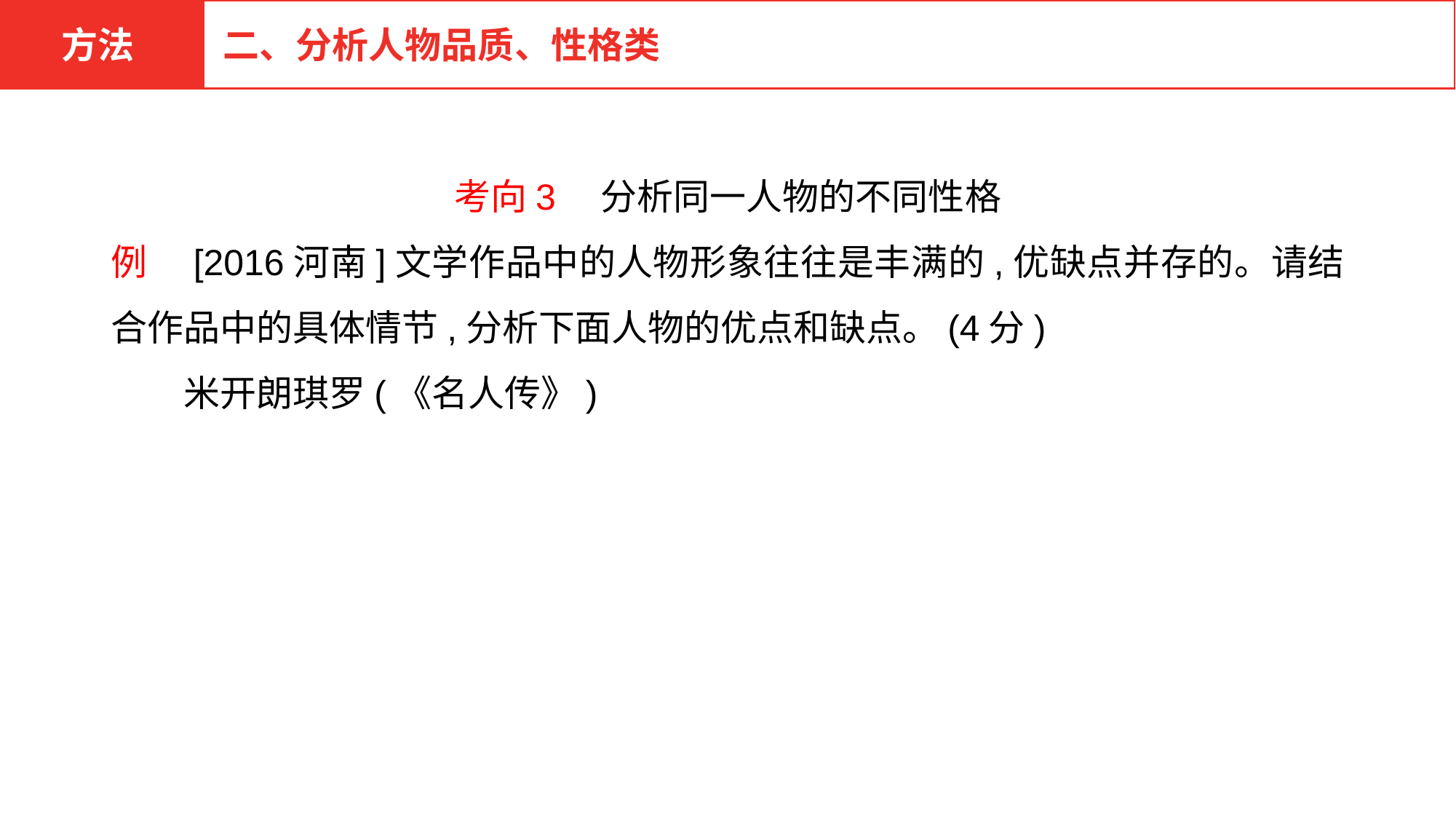

方法
二、分析人物品质、性格类
考向3　分析同一人物的不同性格
例　[2016河南]文学作品中的人物形象往往是丰满的,优缺点并存的。请结合作品中的具体情节,分析下面人物的优点和缺点。(4分)
　　米开朗琪罗(《名人传》)